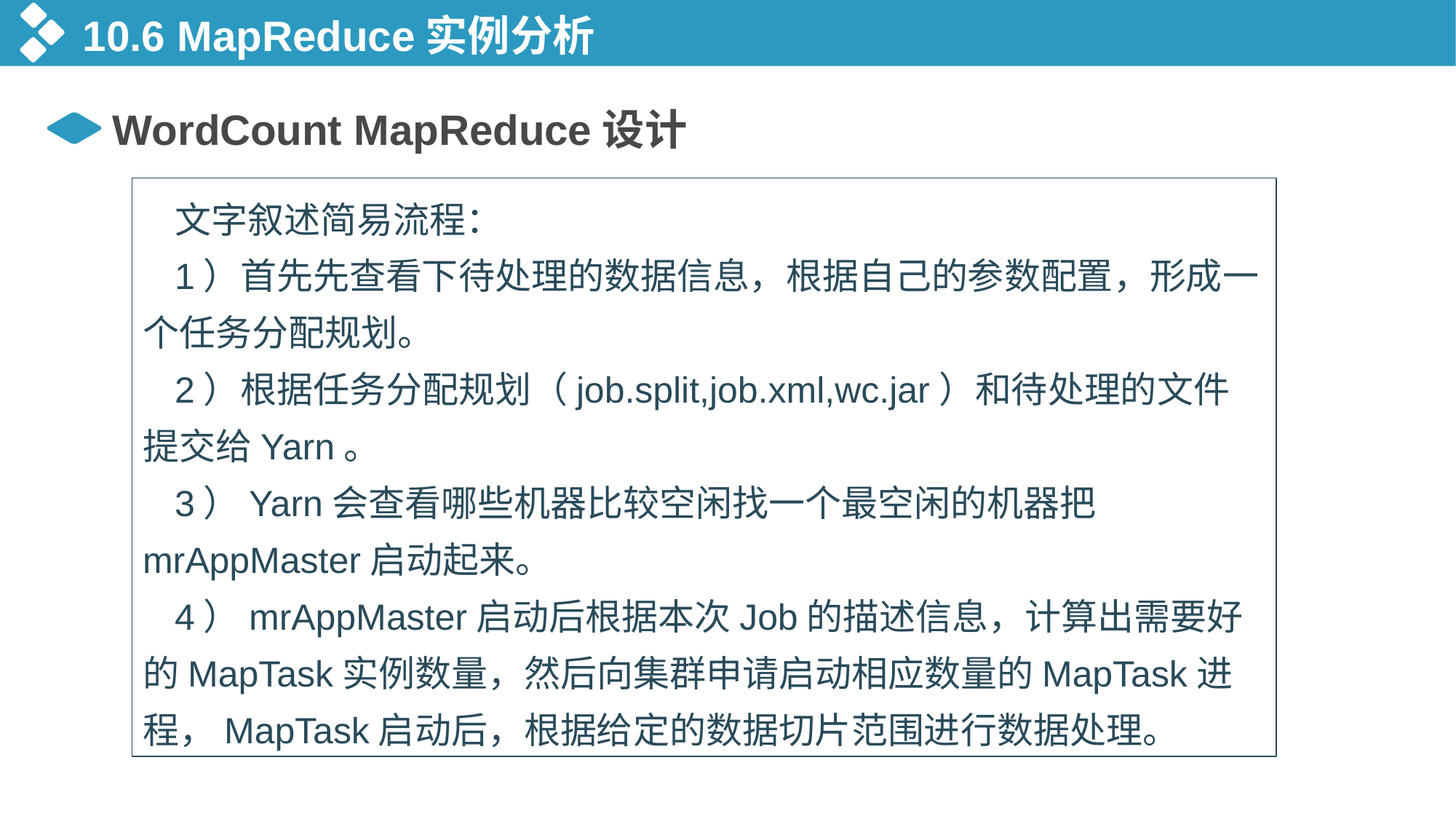

10.6 MapReduce实例分析
WordCount MapReduce设计

文字叙述简易流程：
1）首先先查看下待处理的数据信息，根据自己的参数配置，形成一个任务分配规划。
2）根据任务分配规划（job.split,job.xml,wc.jar）和待处理的文件提交给Yarn。
3）Yarn会查看哪些机器比较空闲找一个最空闲的机器把mrAppMaster启动起来。
4）mrAppMaster启动后根据本次Job的描述信息，计算出需要好的MapTask实例数量，然后向集群申请启动相应数量的MapTask进程，MapTask启动后，根据给定的数据切片范围进行数据处理。